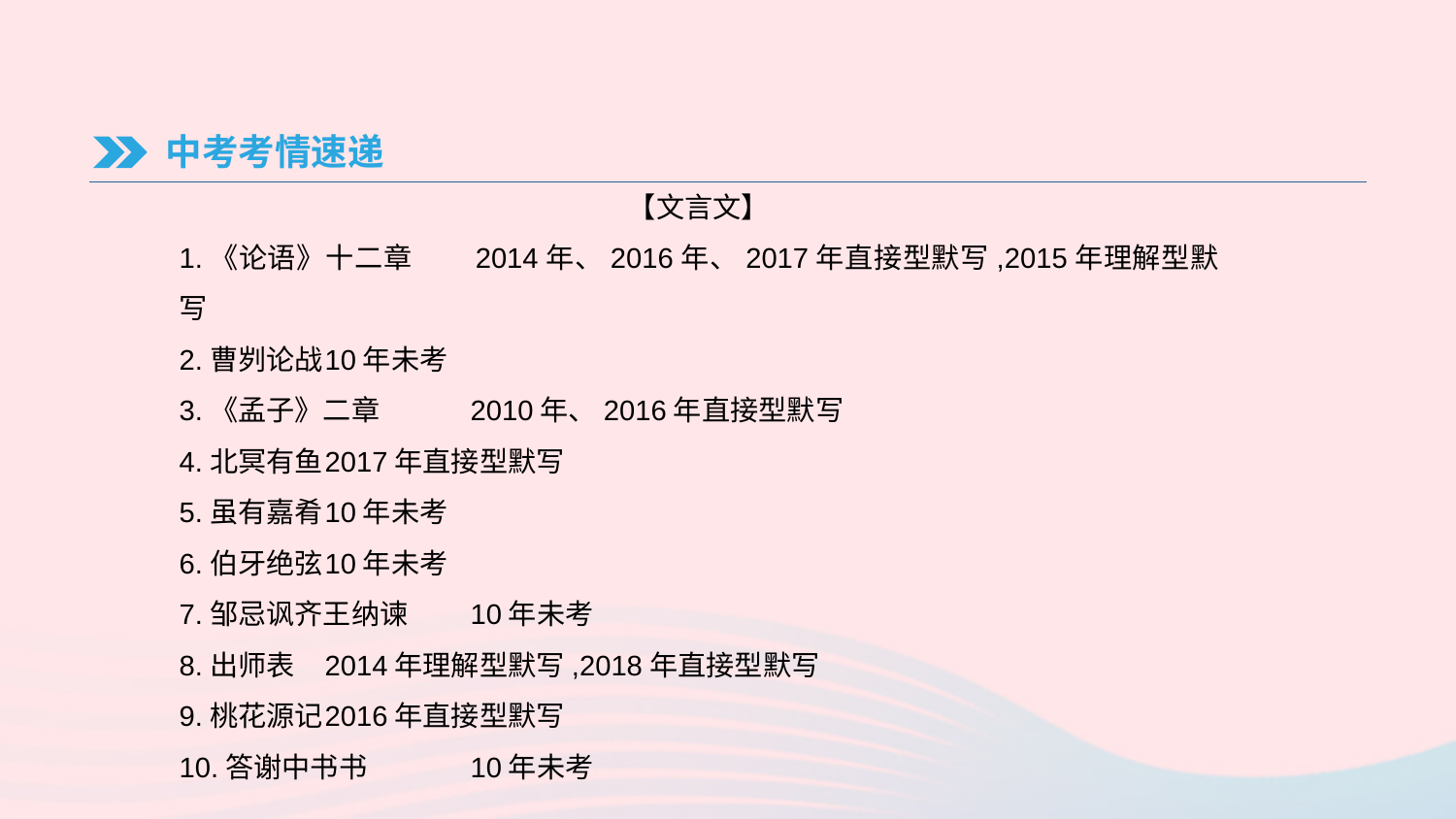

中考考情速递

【文言文】
1.《论语》十二章	2014年、2016年、2017年直接型默写,2015年理解型默写
2.曹刿论战	10年未考
3.《孟子》二章	2010年、2016年直接型默写
4.北冥有鱼	2017年直接型默写
5.虽有嘉肴	10年未考
6.伯牙绝弦	10年未考
7.邹忌讽齐王纳谏	10年未考
8.出师表	2014年理解型默写,2018年直接型默写
9.桃花源记	2016年直接型默写
10.答谢中书书	10年未考